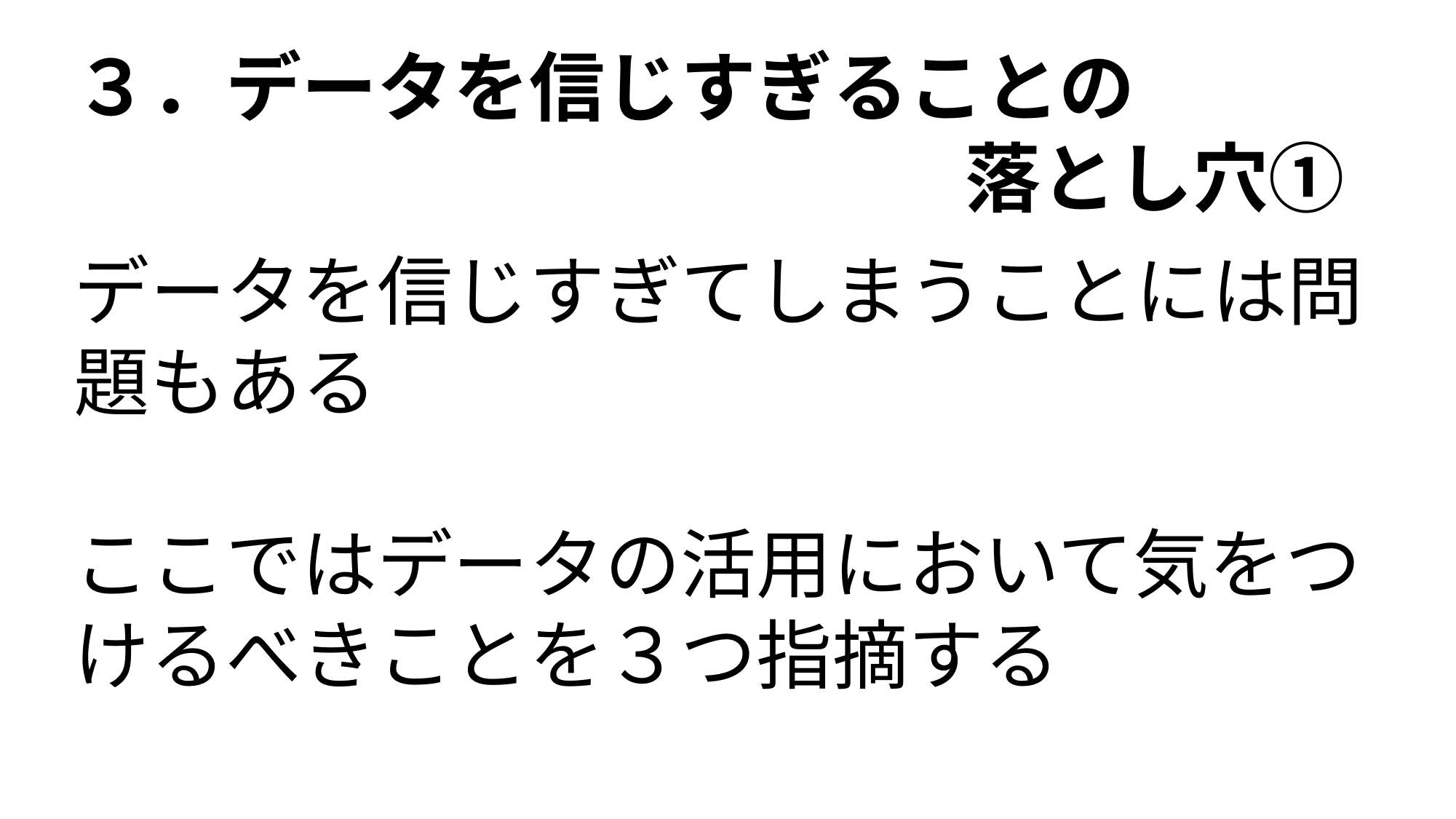

３．データを信じすぎることの
　　落とし穴➀
データを信じすぎてしまうことには問題もある

ここではデータの活用において気をつけるべきことを３つ指摘する